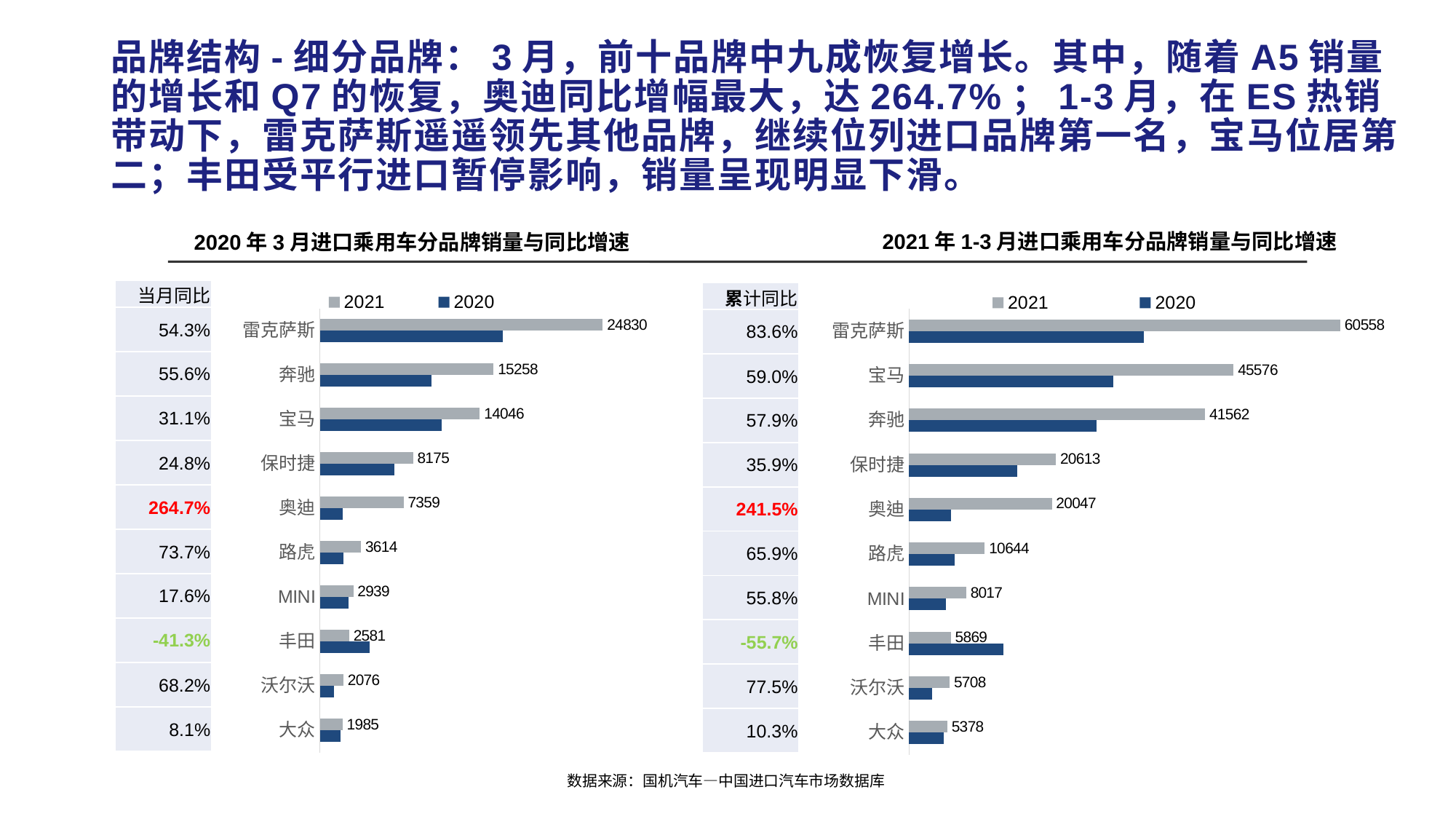

# 品牌结构-细分品牌：3月，前十品牌中九成恢复增长。其中，随着A5销量的增长和Q7的恢复，奥迪同比增幅最大，达264.7%；1-3月，在ES热销带动下，雷克萨斯遥遥领先其他品牌，继续位列进口品牌第一名，宝马位居第二；丰田受平行进口暂停影响，销量呈现明显下滑。
2021年1-3月进口乘用车分品牌销量与同比增速
2020年3月进口乘用车分品牌销量与同比增速

### Chart

| Category | 2020 | 2021 |
|---|---|---|
| 大众 | 4878.0 | 5378.0 |
| 沃尔沃 | 3216.0 | 5708.0 |
| 丰田 | 13254.0 | 5869.0 |
| MINI | 5147.0 | 8017.0 |
| 路虎 | 6415.0 | 10644.0 |
| 奥迪 | 5870.0 | 20047.0 |
| 保时捷 | 15165.0 | 20613.0 |
| 奔驰 | 26330.0 | 41562.0 |
| 宝马 | 28664.0 | 45576.0 |
| 雷克萨斯 | 32984.0 | 60558.0 |

### Chart

| Category | 2020 | 2021 |
|---|---|---|
| 大众 | 1837.0 | 1985.0 |
| 沃尔沃 | 1234.0 | 2076.0 |
| 丰田 | 4395.0 | 2581.0 |
| MINI | 2500.0 | 2939.0 |
| 路虎 | 2081.0 | 3614.0 |
| 奥迪 | 2018.0 | 7359.0 |
| 保时捷 | 6552.0 | 8175.0 |
| 宝马 | 10715.0 | 14046.0 |
| 奔驰 | 9806.0 | 15258.0 |
| 雷克萨斯 | 16089.0 | 24830.0 |
| 当月同比 |
| --- |
| 54.3% |
| 55.6% |
| 31.1% |
| 24.8% |
| 264.7% |
| 73.7% |
| 17.6% |
| -41.3% |
| 68.2% |
| 8.1% |
| 累计同比 |
| --- |
| 83.6% |
| 59.0% |
| 57.9% |
| 35.9% |
| 241.5% |
| 65.9% |
| 55.8% |
| -55.7% |
| 77.5% |
| 10.3% |
数据来源：国机汽车—中国进口汽车市场数据库